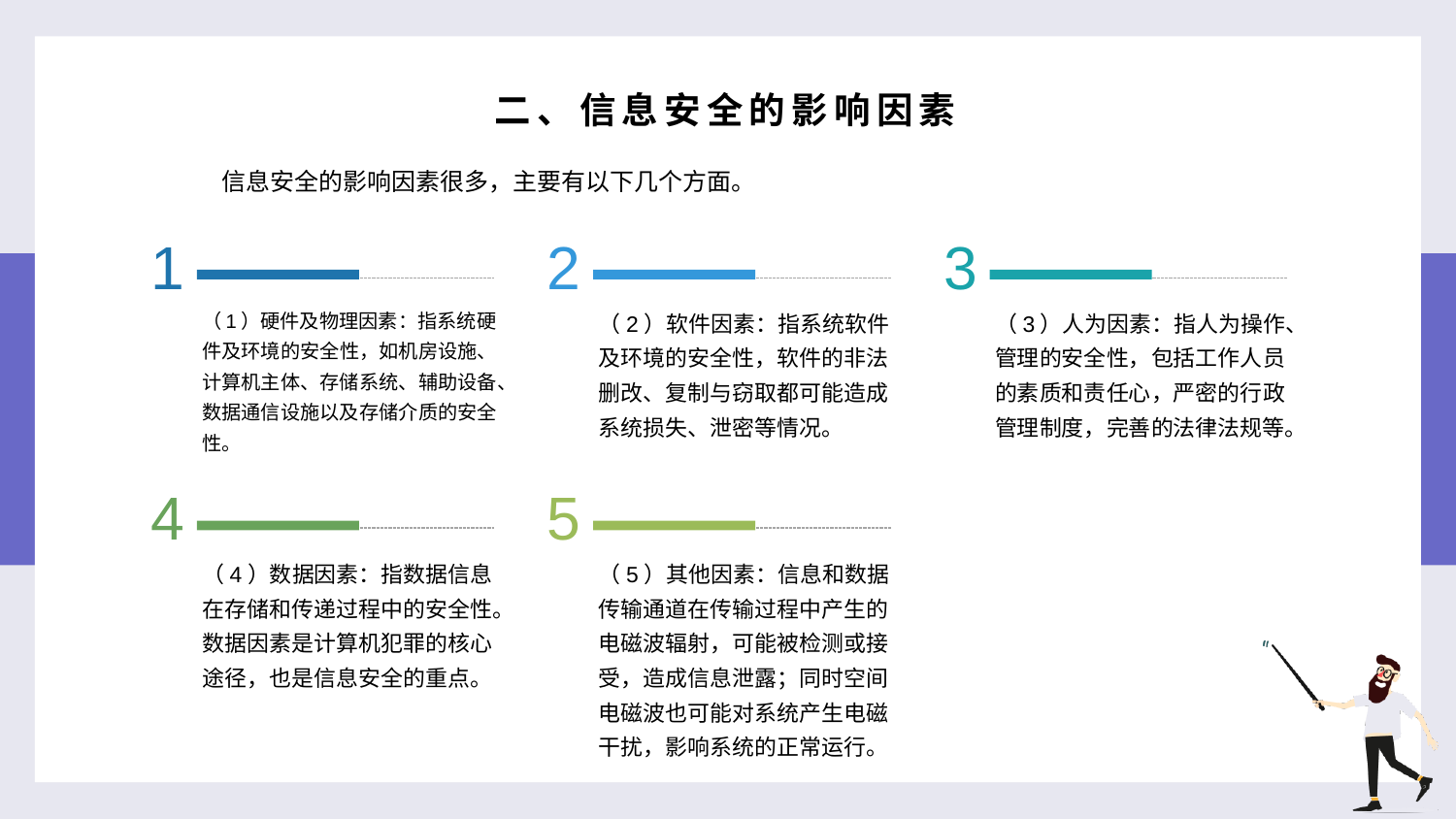

二、信息安全的影响因素
信息安全的影响因素很多，主要有以下几个方面。
1
2
3

（1）硬件及物理因素：指系统硬件及环境的安全性，如机房设施、计算机主体、存储系统、辅助设备、数据通信设施以及存储介质的安全性。
（2）软件因素：指系统软件及环境的安全性，软件的非法删改、复制与窃取都可能造成系统损失、泄密等情况。
（3）人为因素：指人为操作、管理的安全性，包括工作人员的素质和责任心，严密的行政管理制度，完善的法律法规等。
4
5

（4）数据因素：指数据信息在存储和传递过程中的安全性。数据因素是计算机犯罪的核心途径，也是信息安全的重点。
（5）其他因素：信息和数据传输通道在传输过程中产生的电磁波辐射，可能被检测或接受，造成信息泄露；同时空间电磁波也可能对系统产生电磁干扰，影响系统的正常运行。